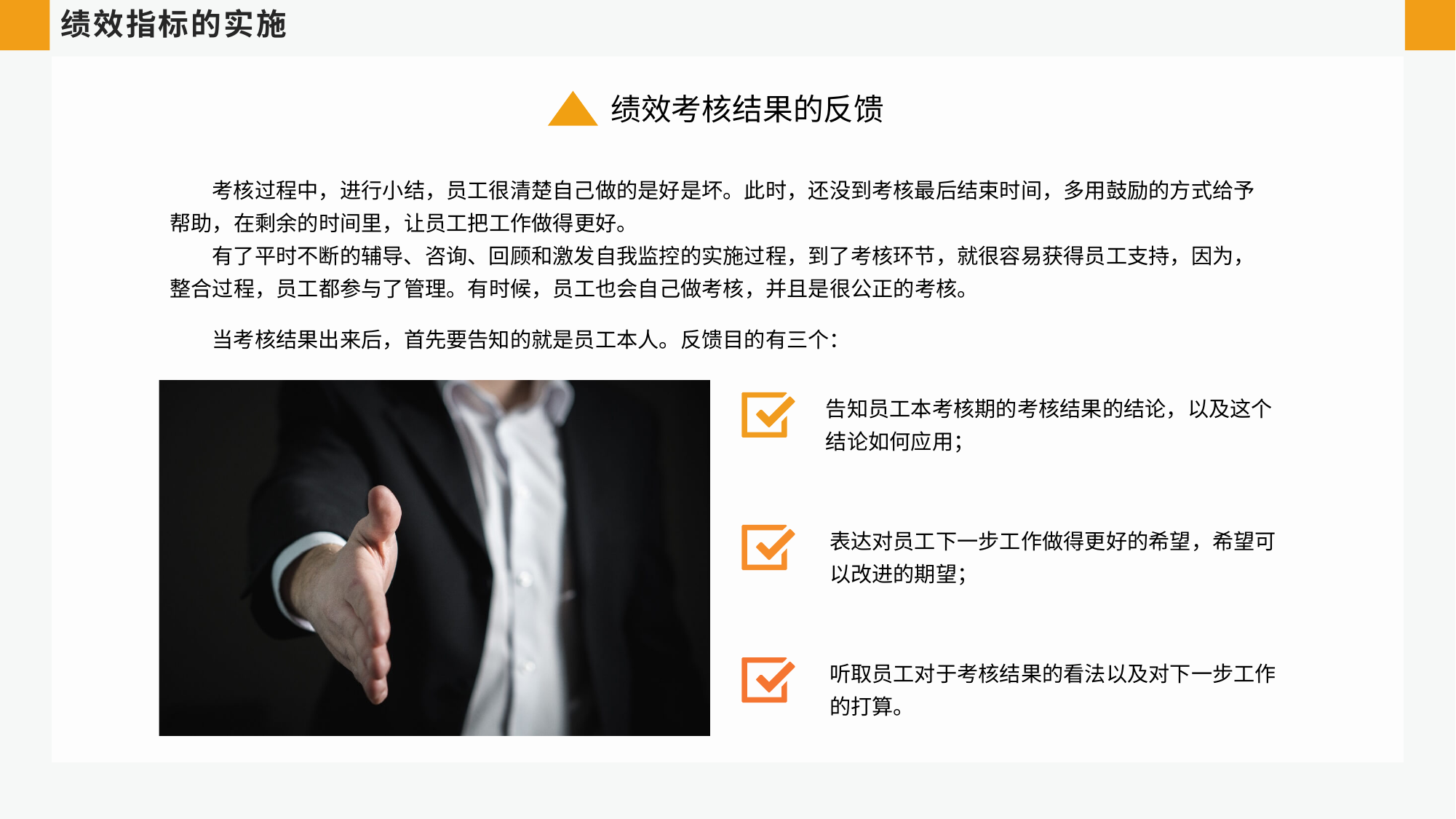

绩效指标的实施
绩效考核结果的反馈

考核过程中，进行小结，员工很清楚自己做的是好是坏。此时，还没到考核最后结束时间，多用鼓励的方式给予帮助，在剩余的时间里，让员工把工作做得更好。
有了平时不断的辅导、咨询、回顾和激发自我监控的实施过程，到了考核环节，就很容易获得员工支持，因为，整合过程，员工都参与了管理。有时候，员工也会自己做考核，并且是很公正的考核。
当考核结果出来后，首先要告知的就是员工本人。反馈目的有三个：

告知员工本考核期的考核结果的结论，以及这个结论如何应用；

表达对员工下一步工作做得更好的希望，希望可以改进的期望；
听取员工对于考核结果的看法以及对下一步工作的打算。